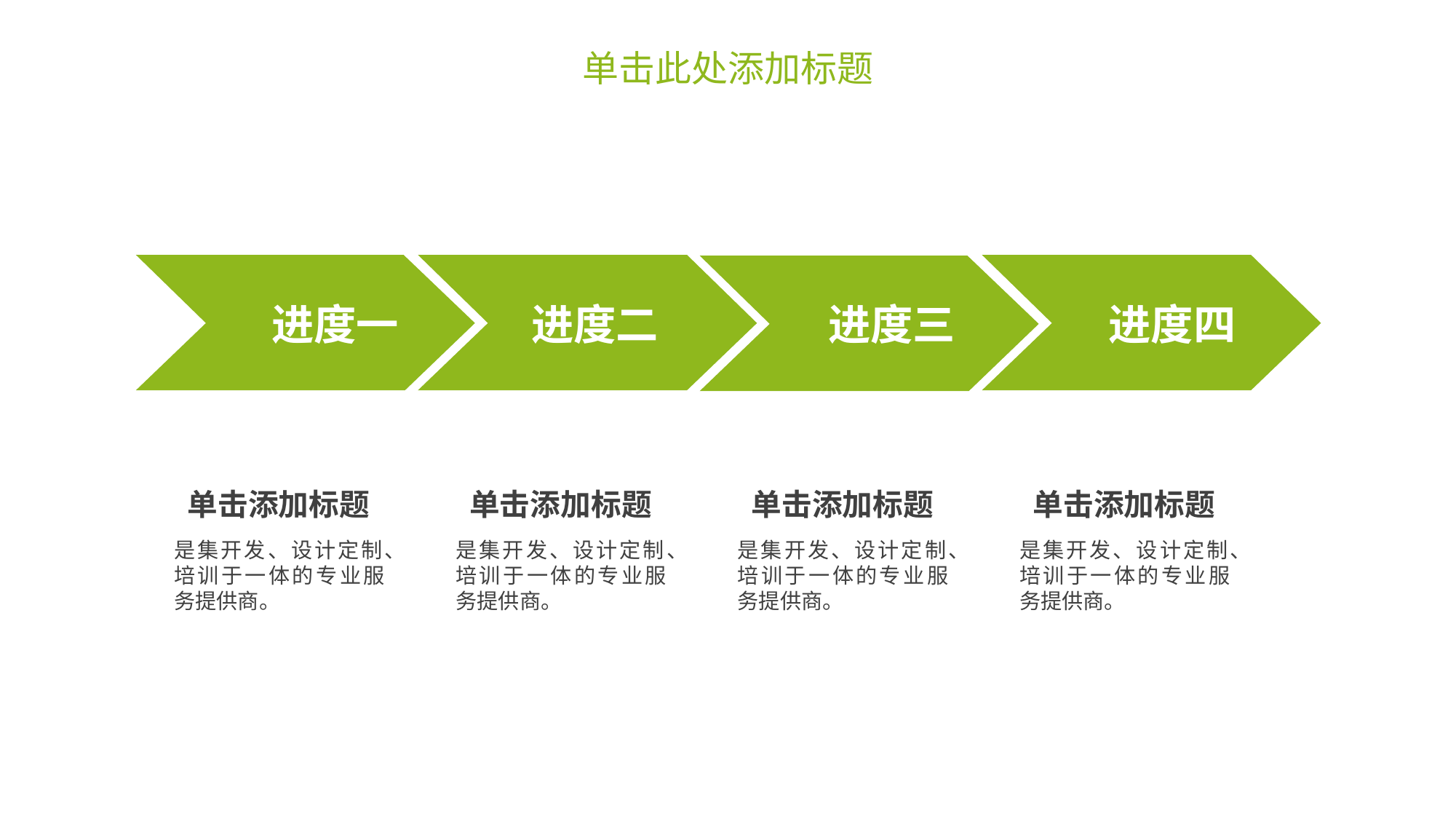

单击此处添加标题

进度一
进度二
进度三
进度四
单击添加标题
单击添加标题
单击添加标题
单击添加标题
是集开发、设计定制、培训于一体的专业服务提供商。
是集开发、设计定制、培训于一体的专业服务提供商。
是集开发、设计定制、培训于一体的专业服务提供商。
是集开发、设计定制、培训于一体的专业服务提供商。